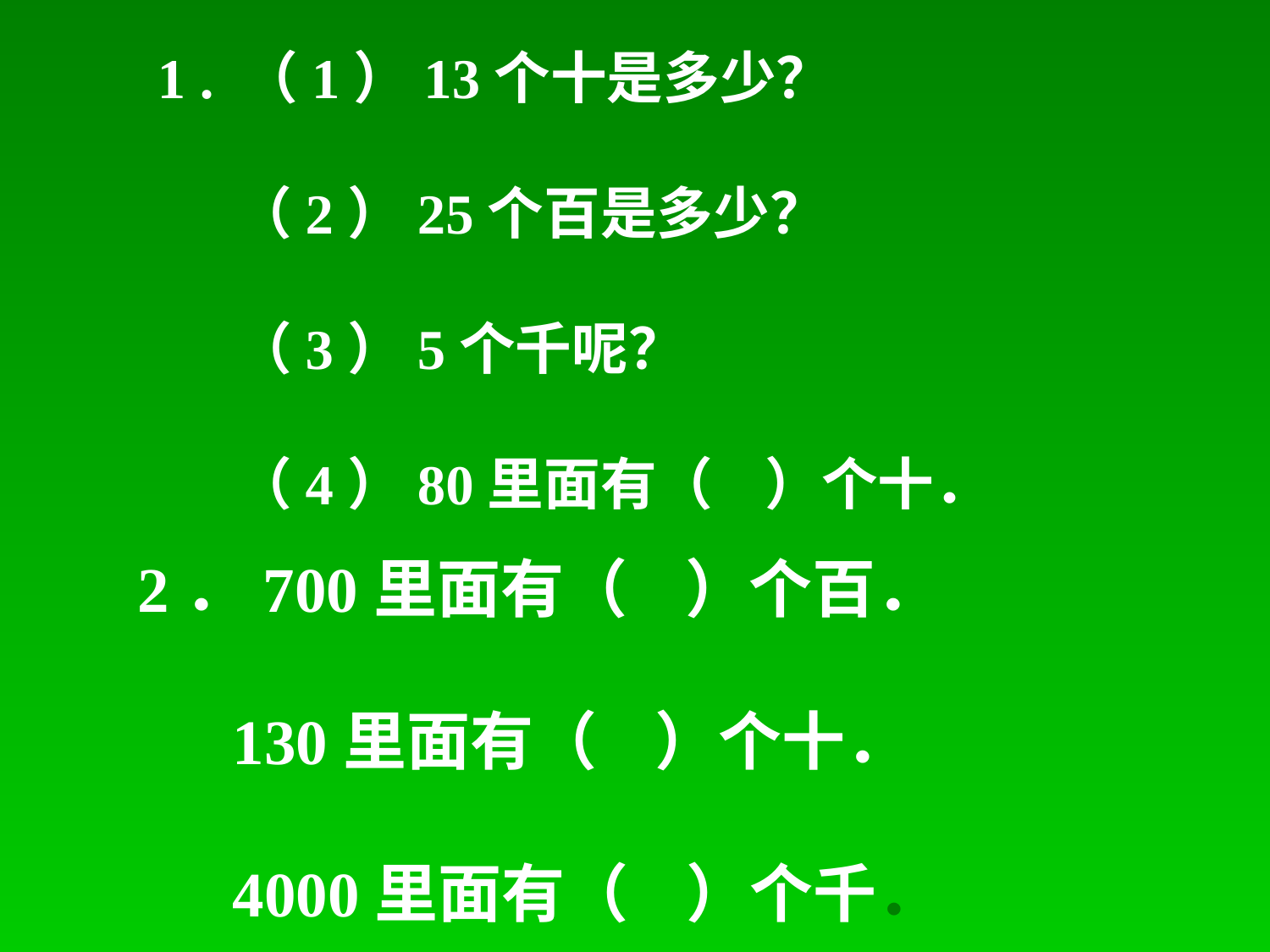

1 . （1）13个十是多少？

     （2）25个百是多少？

     （3）5个千呢？

     （4）80里面有（    ）个十．
2．700里面有（    ）个百．

      130里面有（    ）个十．

      4000里面有（    ）个千．